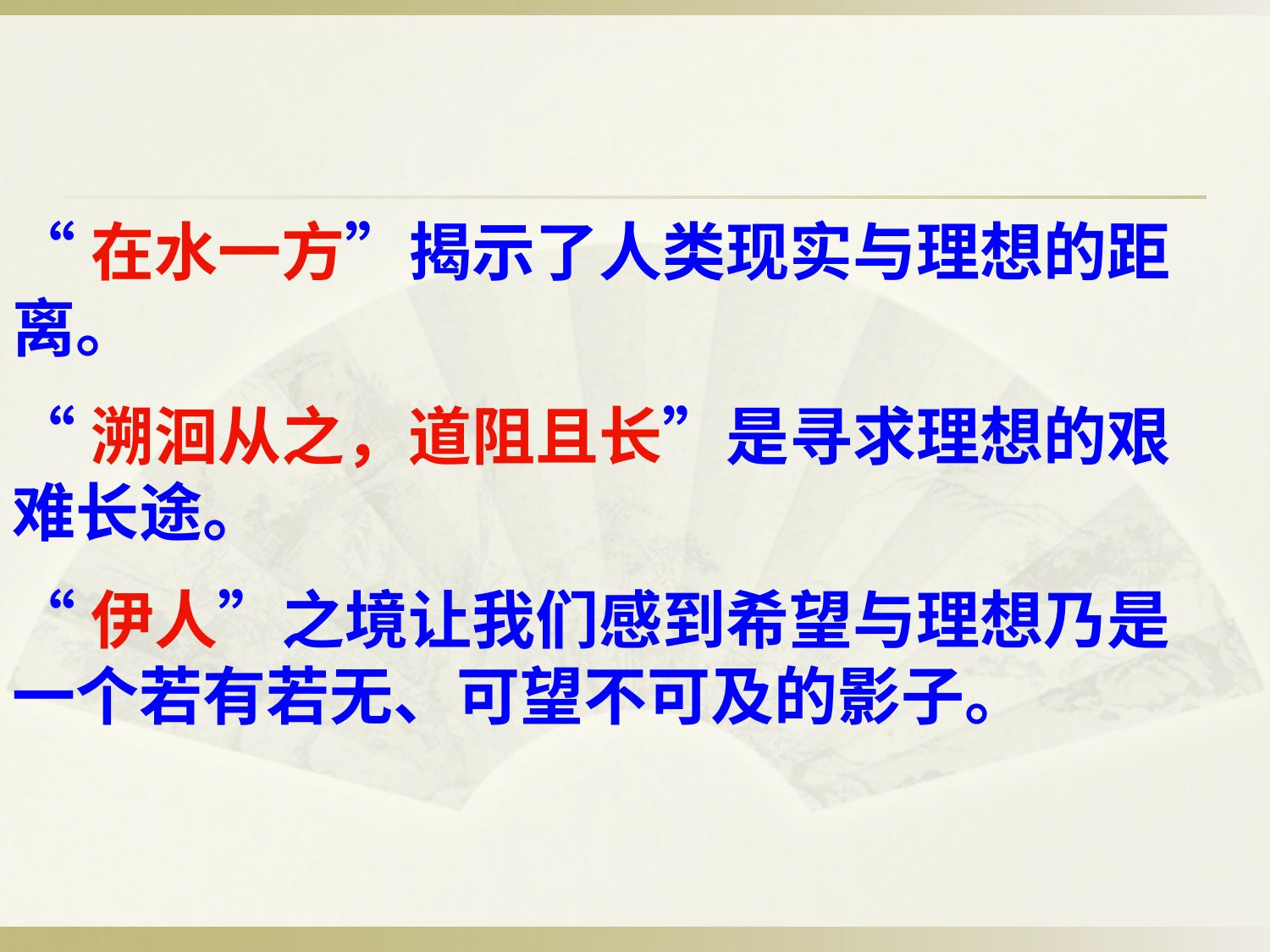

“在水一方”揭示了人类现实与理想的距离。
“溯洄从之，道阻且长”是寻求理想的艰难长途。
“伊人”之境让我们感到希望与理想乃是一个若有若无、可望不可及的影子。